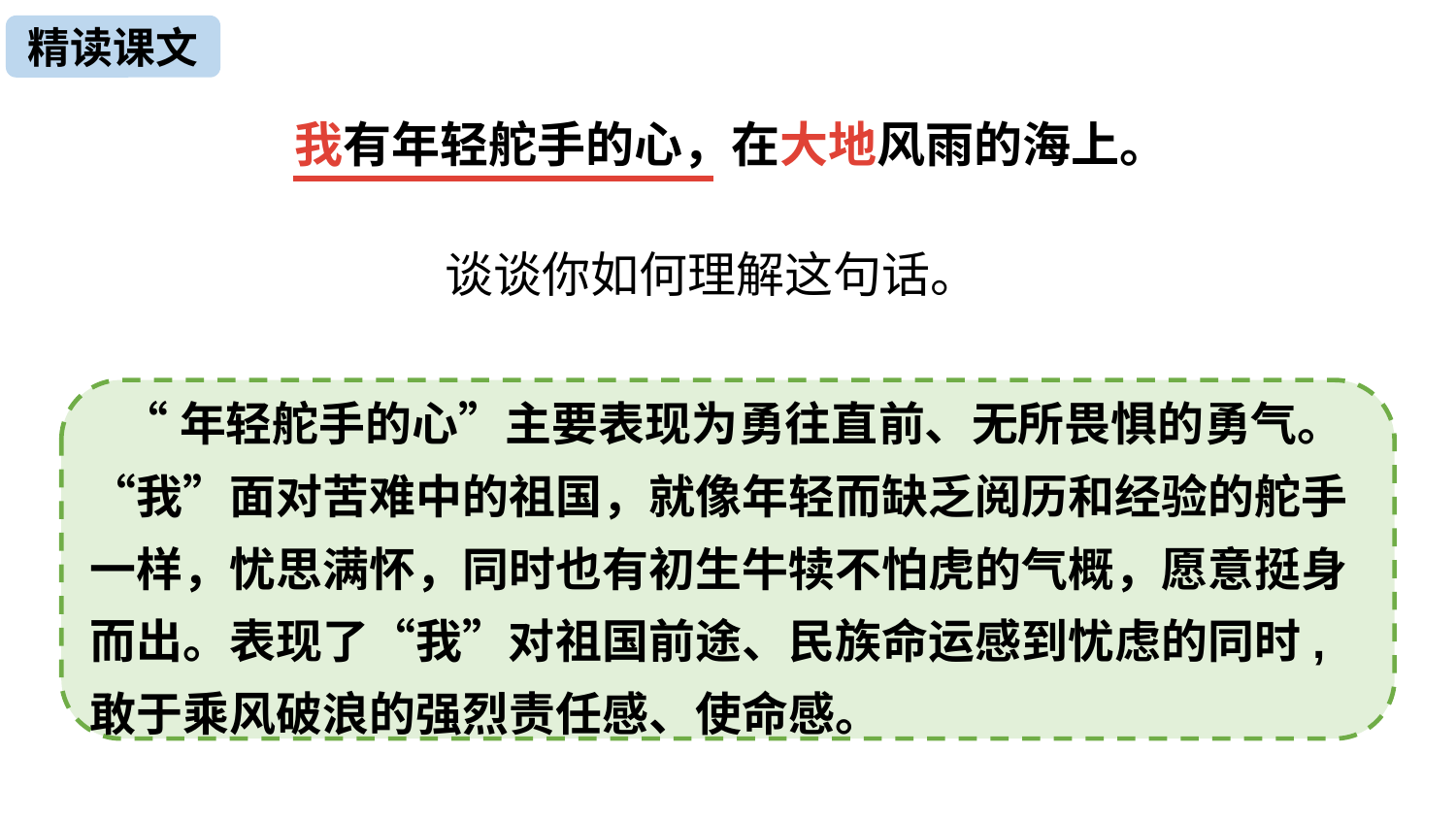

精读课文
我有年轻舵手的心，在大地风雨的海上。
谈谈你如何理解这句话。
   “年轻舵手的心”主要表现为勇往直前、无所畏惧的勇气。“我”面对苦难中的祖国，就像年轻而缺乏阅历和经验的舵手一样，忧思满怀，同时也有初生牛犊不怕虎的气概，愿意挺身而出。表现了“我”对祖国前途、民族命运感到忧虑的同时,敢于乘风破浪的强烈责任感、使命感。